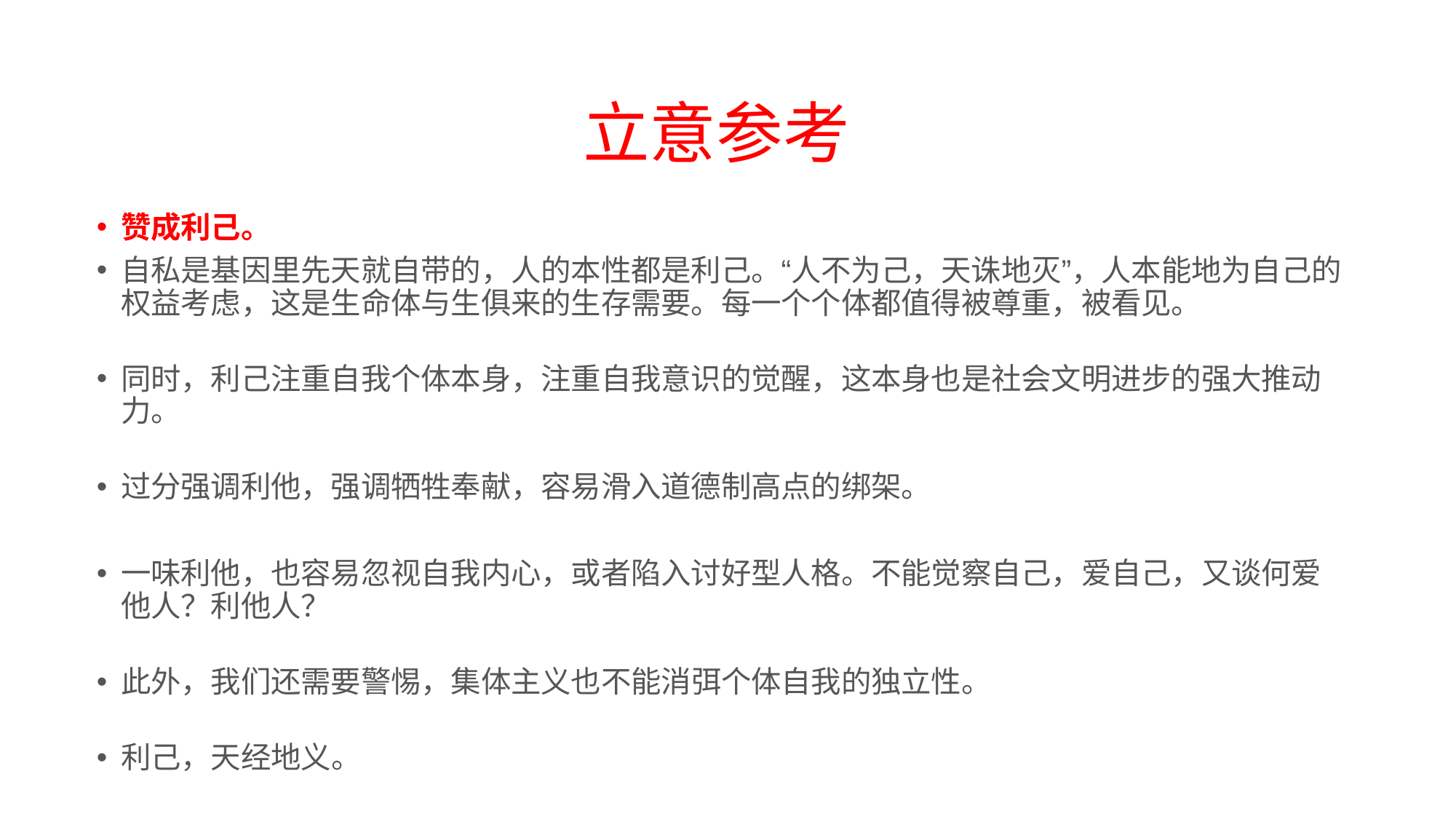

# 立意参考
赞成利己。
自私是基因里先天就自带的，人的本性都是利己。“人不为己，天诛地灭”，人本能地为自己的权益考虑，这是生命体与生俱来的生存需要。每一个个体都值得被尊重，被看见。
同时，利己注重自我个体本身，注重自我意识的觉醒，这本身也是社会文明进步的强大推动力。
过分强调利他，强调牺牲奉献，容易滑入道德制高点的绑架。

一味利他，也容易忽视自我内心，或者陷入讨好型人格。不能觉察自己，爱自己，又谈何爱他人？利他人？
此外，我们还需要警惕，集体主义也不能消弭个体自我的独立性。
利己，天经地义。